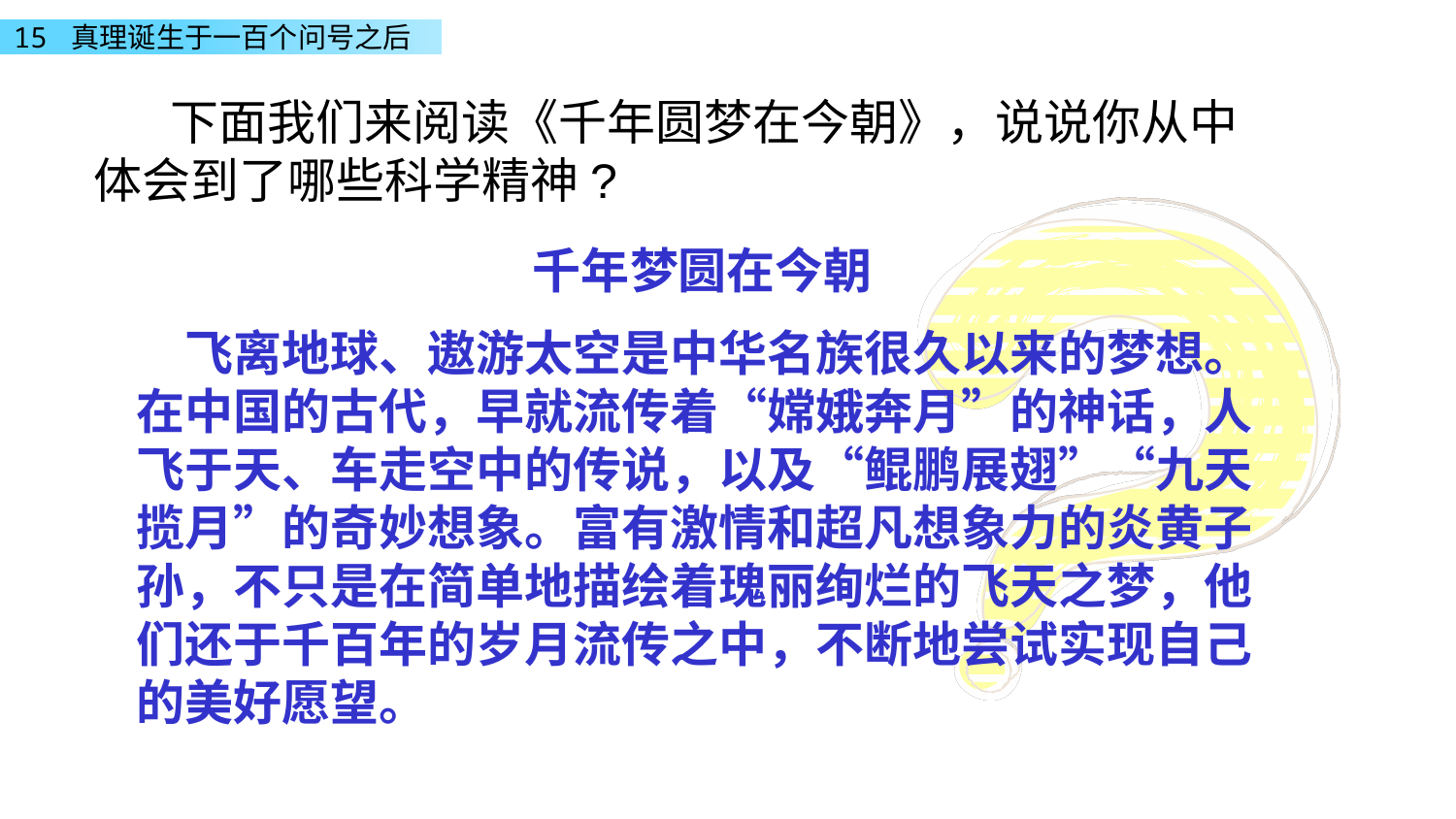

下面我们来阅读《千年圆梦在今朝》，说说你从中体会到了哪些科学精神?

千年梦圆在今朝
　飞离地球、遨游太空是中华名族很久以来的梦想。在中国的古代，早就流传着“嫦娥奔月”的神话，人飞于天、车走空中的传说，以及“鲲鹏展翅”“九天揽月”的奇妙想象。富有激情和超凡想象力的炎黄子孙，不只是在简单地描绘着瑰丽绚烂的飞天之梦，他们还于千百年的岁月流传之中，不断地尝试实现自己的美好愿望。